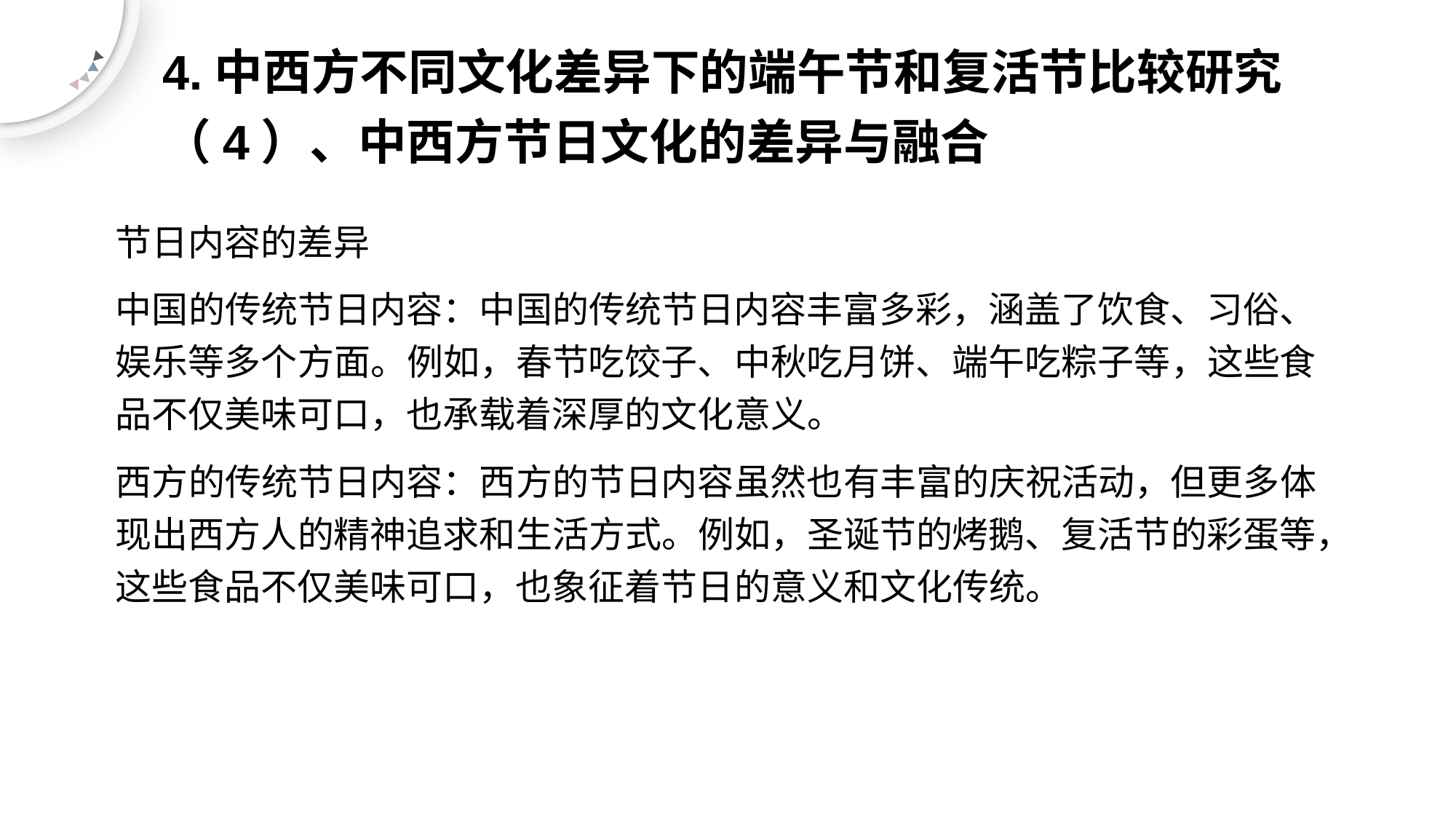

# 4.中西方不同文化差异下的端午节和复活节比较研究 （4）、中西方节日文化的差异与融合
节日内容的差异
中国的传统节日内容：中国的传统节日内容丰富多彩，涵盖了饮食、习俗、娱乐等多个方面。例如，春节吃饺子、中秋吃月饼、端午吃粽子等，这些食品不仅美味可口，也承载着深厚的文化意义。
西方的传统节日内容：西方的节日内容虽然也有丰富的庆祝活动，但更多体现出西方人的精神追求和生活方式。例如，圣诞节的烤鹅、复活节的彩蛋等，这些食品不仅美味可口，也象征着节日的意义和文化传统。